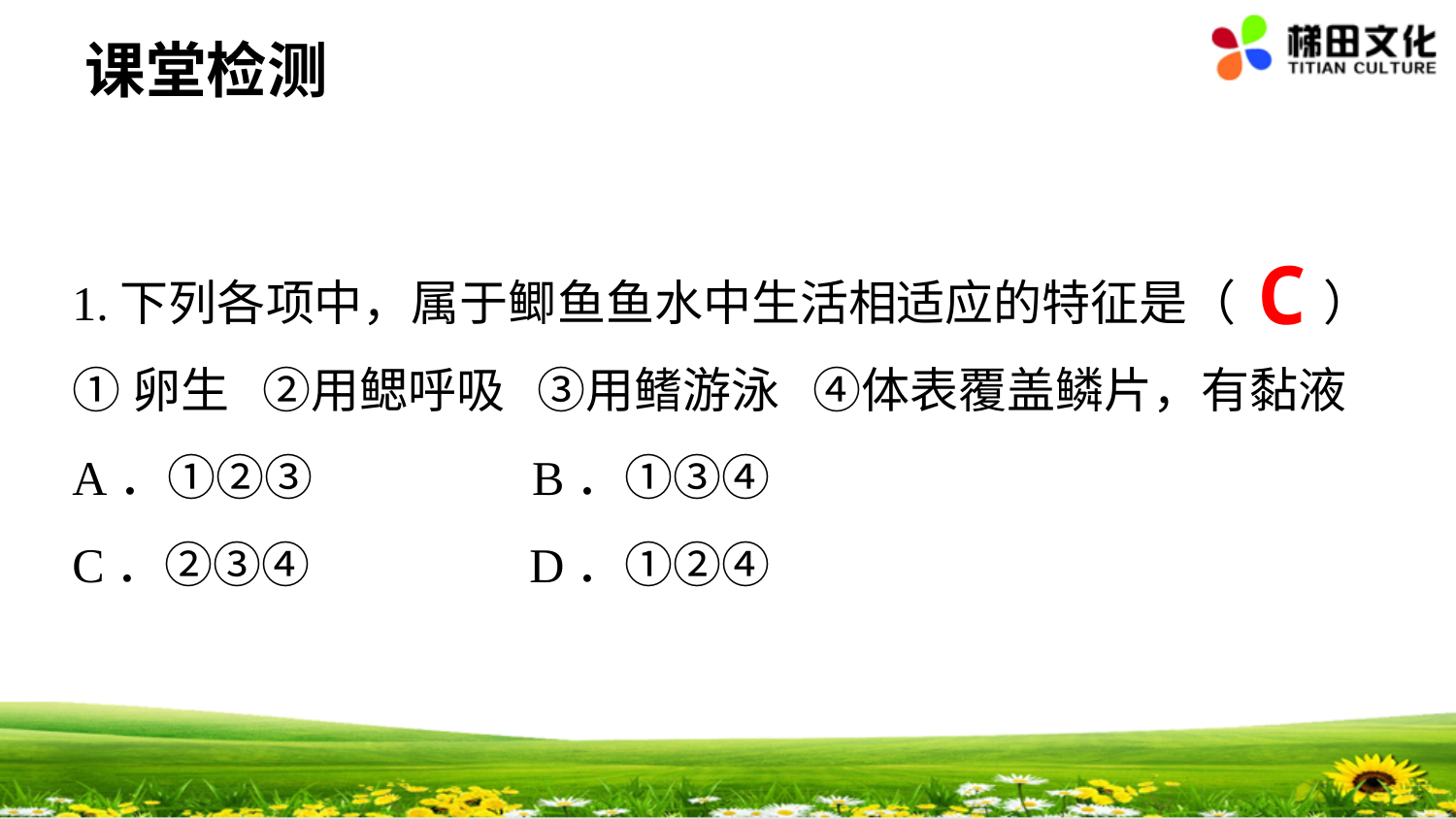

#
课堂检测
1.下列各项中，属于鲫鱼鱼水中生活相适应的特征是（        ）
①卵生   ②用鳃呼吸   ③用鳍游泳   ④体表覆盖鳞片，有黏液
A．①②③                   B．①③④
C．②③④                   D．①②④
C